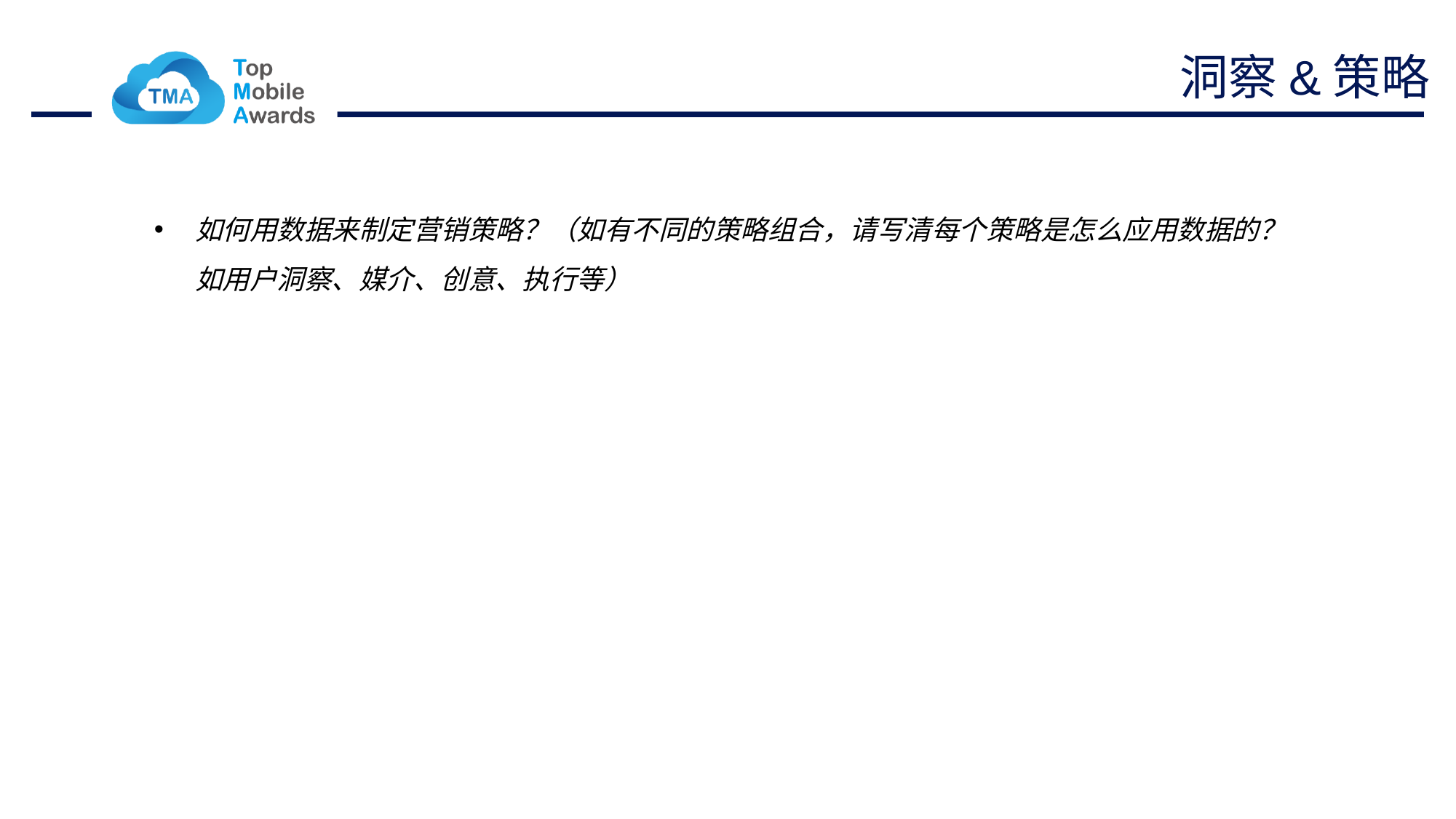

如何用数据来制定营销策略？（如有不同的策略组合，请写清每个策略是怎么应用数据的？如用户洞察、媒介、创意、执行等）